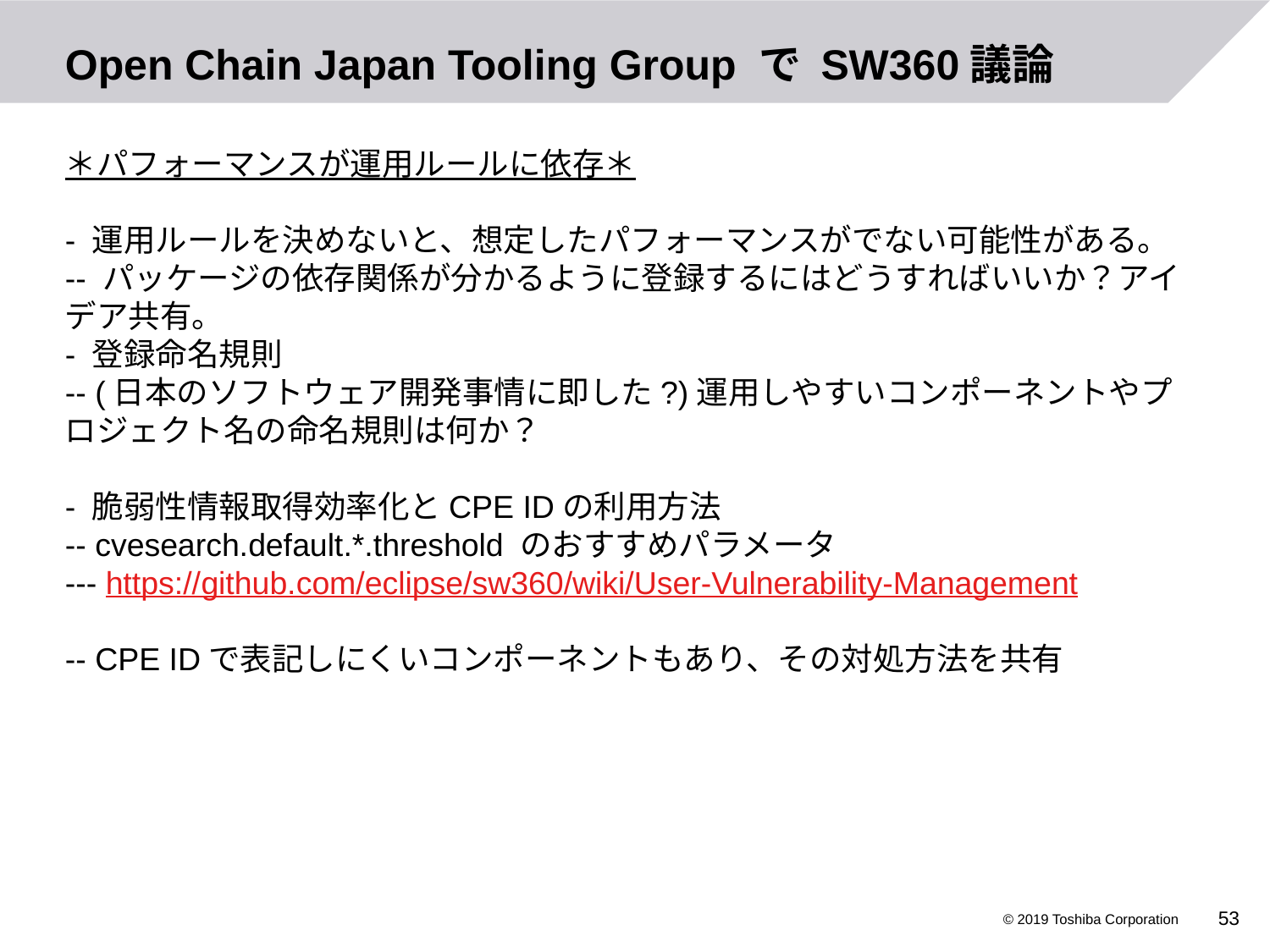

# Open Chain Japan Tooling Group で SW360議論
＊パフォーマンスが運用ルールに依存＊

- 運用ルールを決めないと、想定したパフォーマンスがでない可能性がある。
-- パッケージの依存関係が分かるように登録するにはどうすればいいか？アイデア共有。
- 登録命名規則
-- (日本のソフトウェア開発事情に即した?)運用しやすいコンポーネントやプロジェクト名の命名規則は何か？

- 脆弱性情報取得効率化とCPE IDの利用方法
-- cvesearch.default.*.threshold のおすすめパラメータ
--- https://github.com/eclipse/sw360/wiki/User-Vulnerability-Management

-- CPE IDで表記しにくいコンポーネントもあり、その対処方法を共有